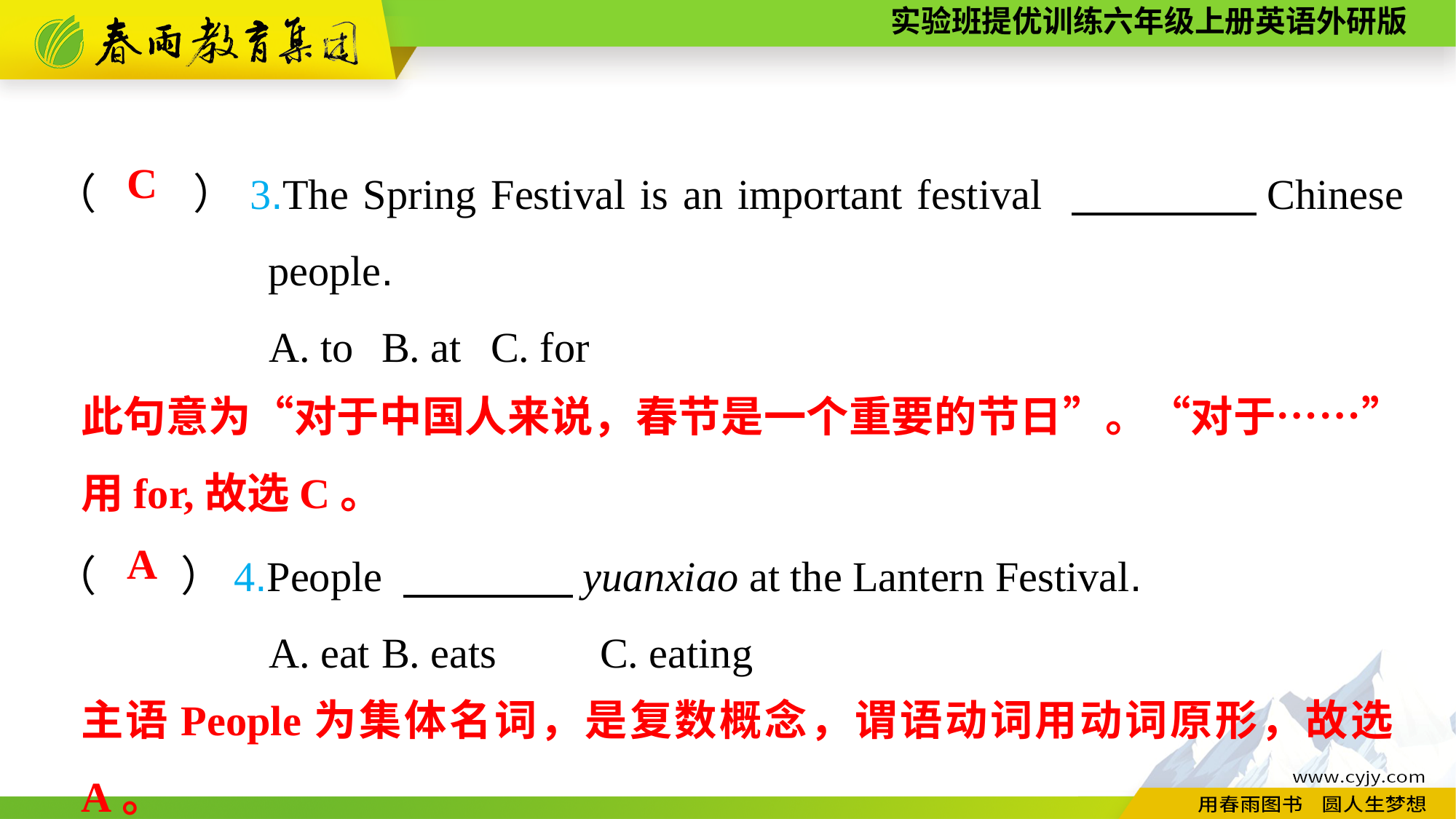

（　　）3.The Spring Festival is an important festival 　　　　Chinese people.
A. to	B. at	C. for

（　　）4.People 　　　　yuanxiao at the Lantern Festival.
A. eat	B. eats	C. eating
C
此句意为“对于中国人来说，春节是一个重要的节日”。“对于……”用for,故选C。
A
主语People为集体名词，是复数概念，谓语动词用动词原形，故选A。